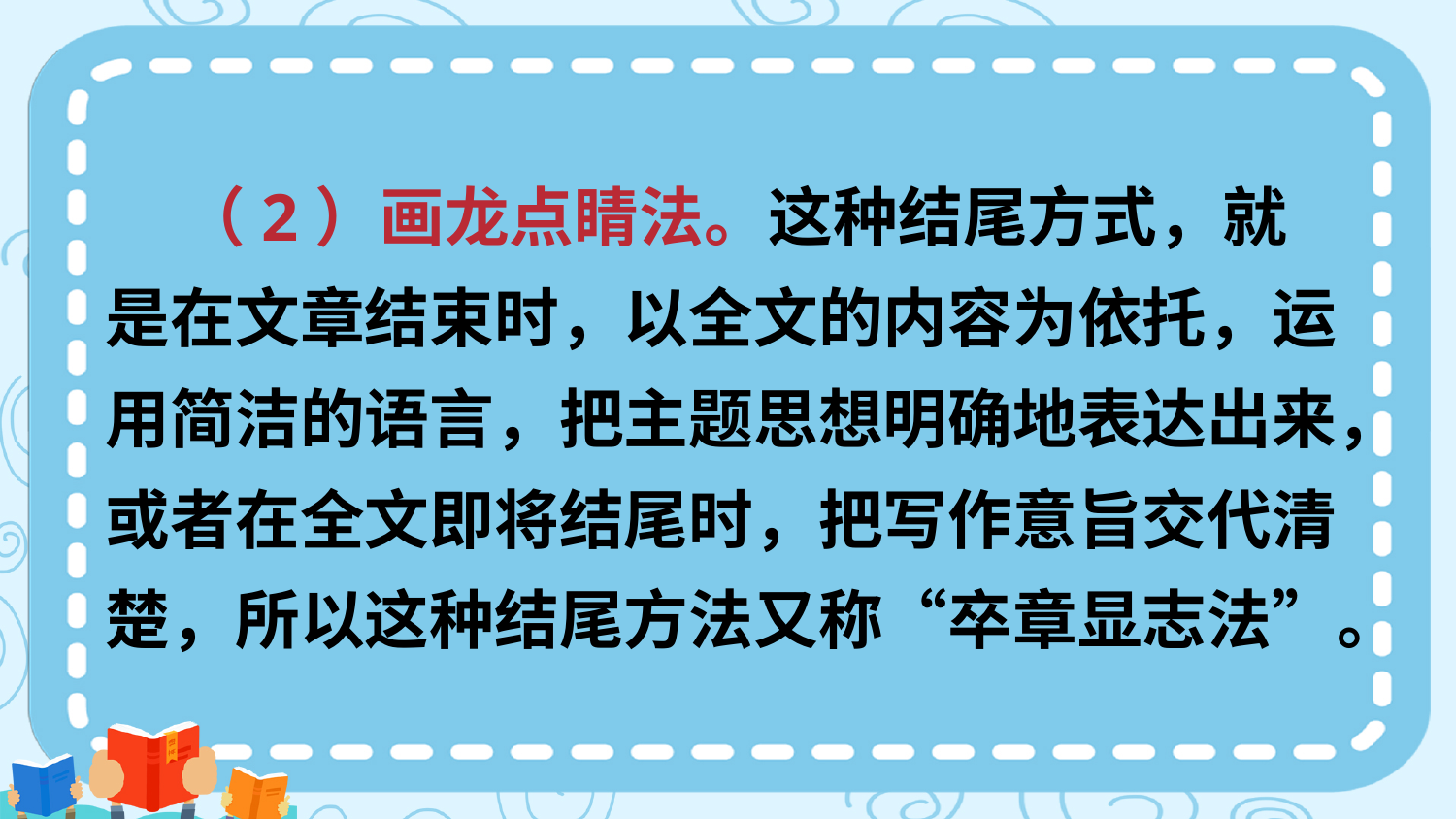

（2）画龙点睛法。这种结尾方式，就是在文章结束时，以全文的内容为依托，运用简洁的语言，把主题思想明确地表达出来，或者在全文即将结尾时，把写作意旨交代清楚，所以这种结尾方法又称“卒章显志法”。